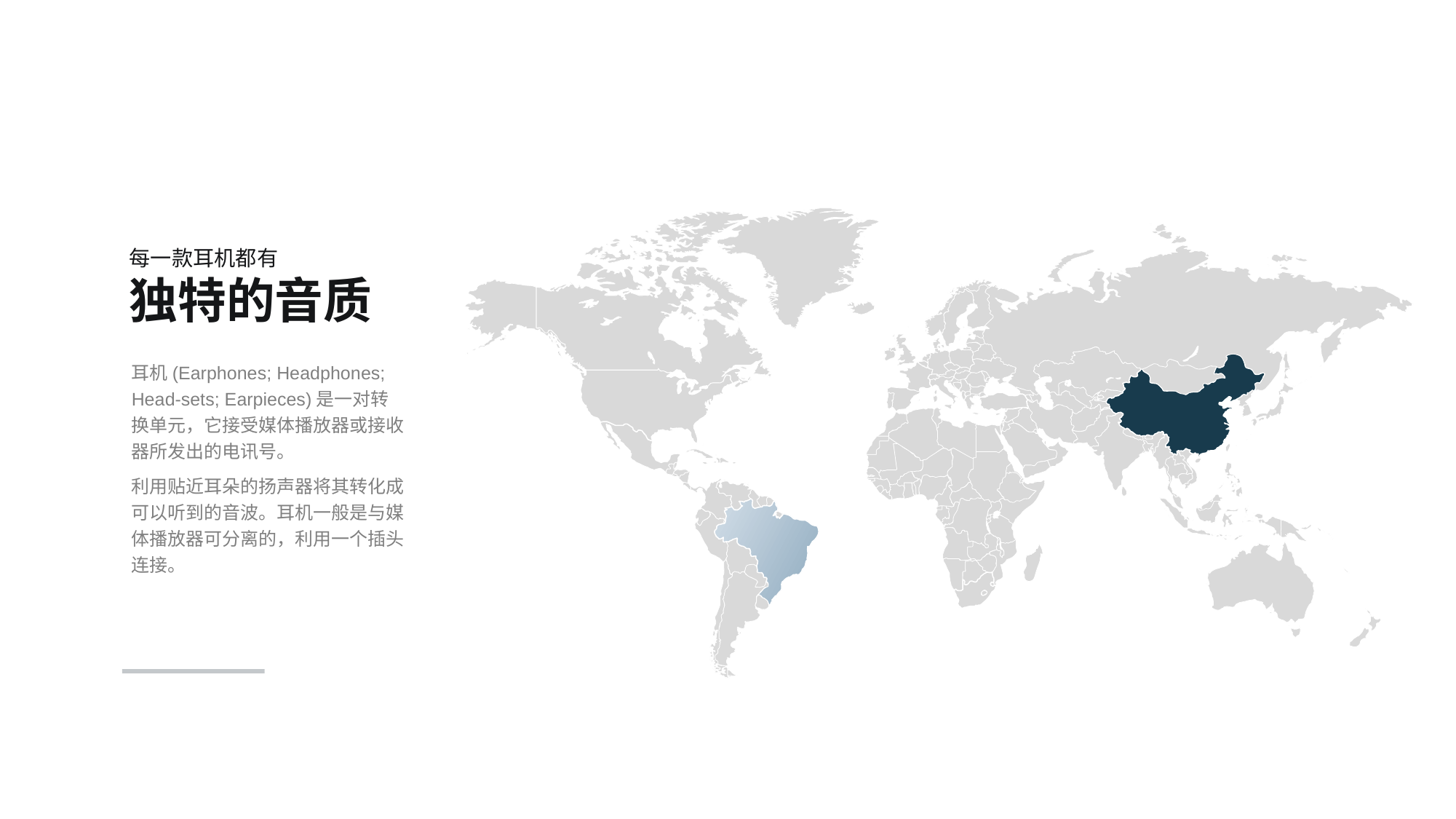

每一款耳机都有
独特的音质
耳机(Earphones; Headphones; Head-sets; Earpieces)是一对转换单元，它接受媒体播放器或接收器所发出的电讯号。
利用贴近耳朵的扬声器将其转化成可以听到的音波。耳机一般是与媒体播放器可分离的，利用一个插头连接。